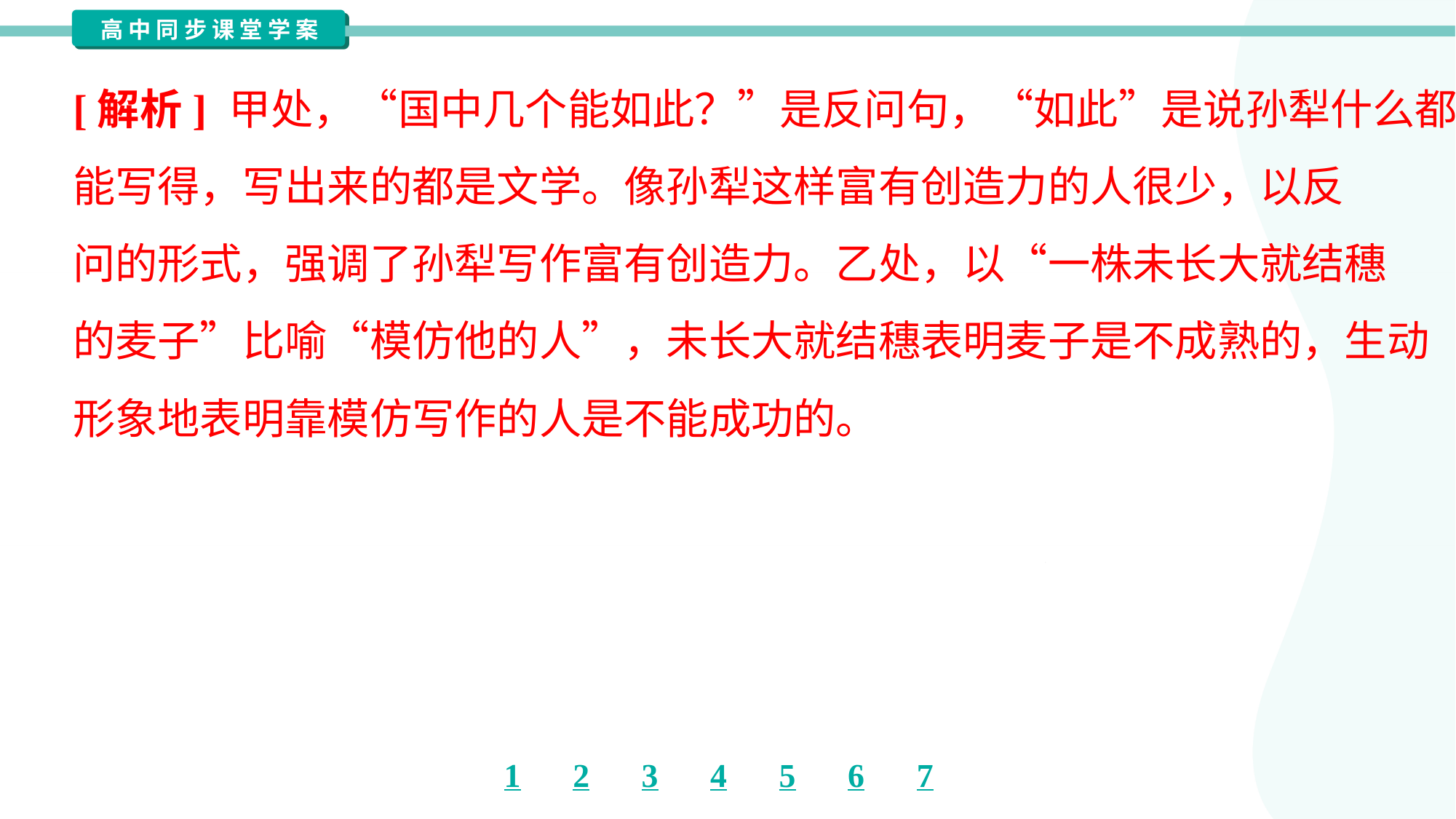

[解析] 甲处，“国中几个能如此？”是反问句，“如此”是说孙犁什么都
能写得，写出来的都是文学。像孙犁这样富有创造力的人很少，以反
问的形式，强调了孙犁写作富有创造力。乙处，以“一株未长大就结穗
的麦子”比喻“模仿他的人”，未长大就结穗表明麦子是不成熟的，生动
形象地表明靠模仿写作的人是不能成功的。